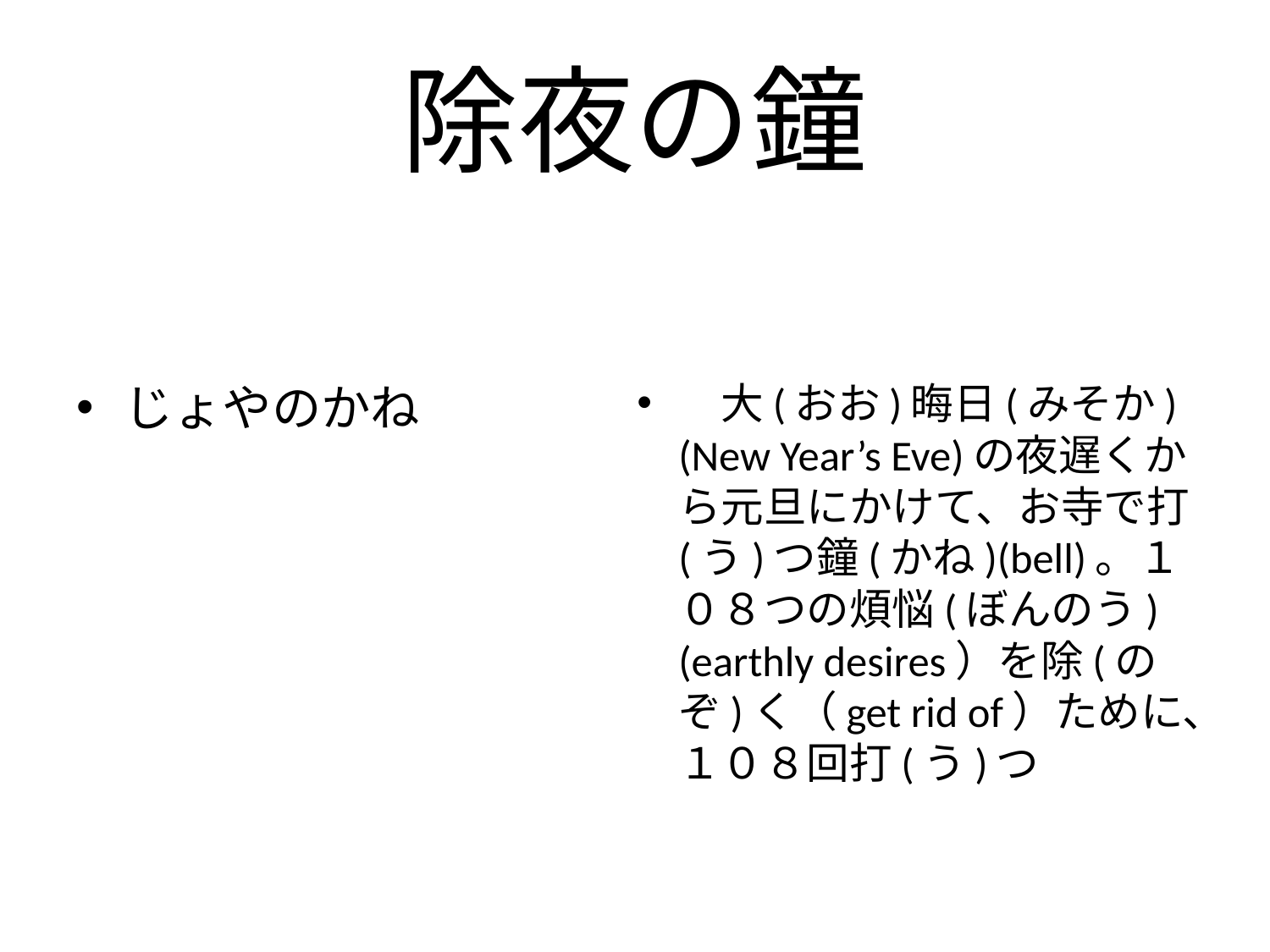

# 除夜の鐘
じょやのかね
　大(おお)晦日(みそか)(New Year’s Eve)の夜遅くから元旦にかけて、お寺で打(う)つ鐘(かね)(bell)。１０８つの煩悩(ぼんのう)(earthly desires）を除(のぞ)く（get rid of）ために、１０８回打(う)つ